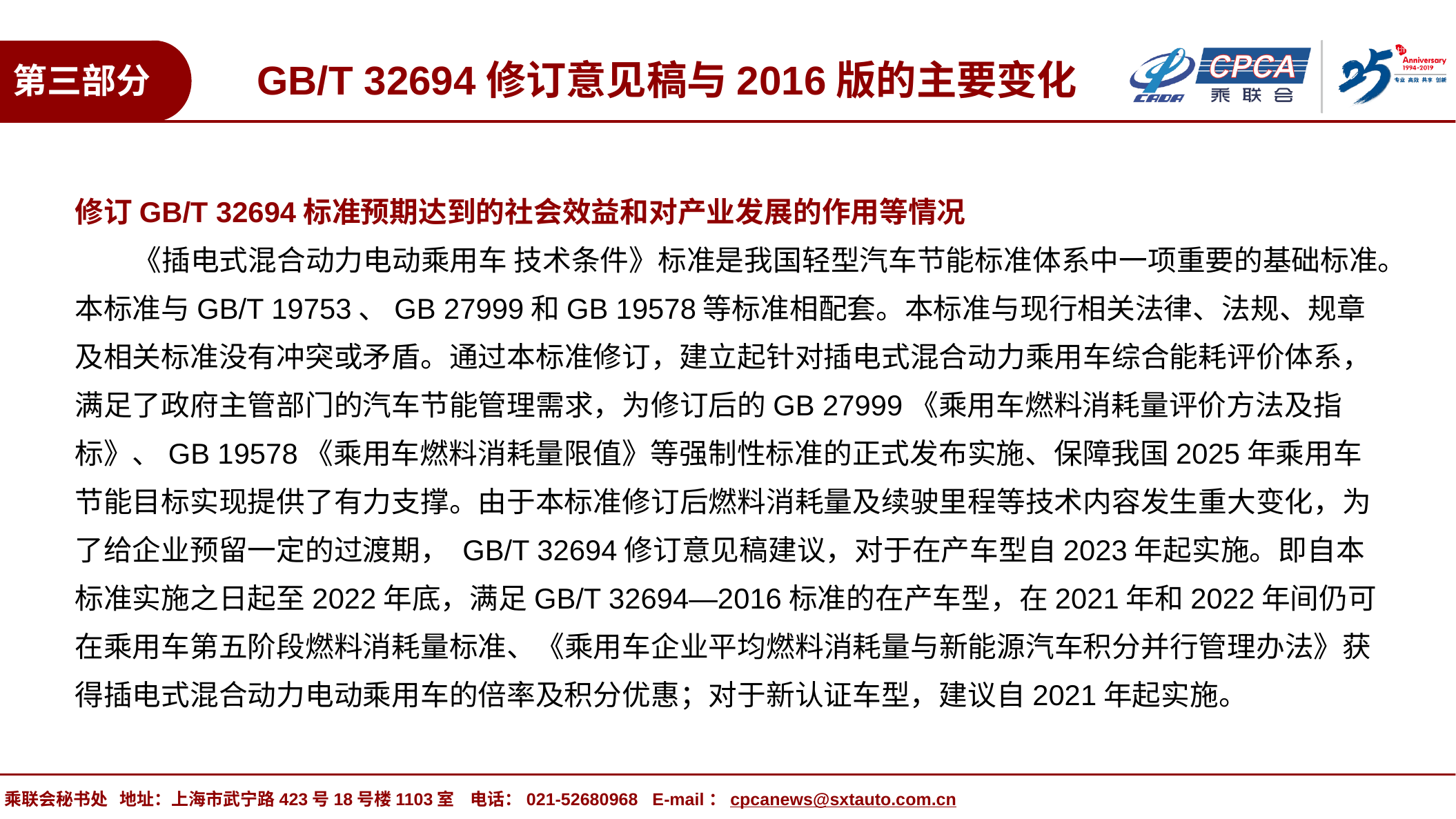

GB/T 32694修订意见稿与2016版的主要变化
第三部分
修订GB/T 32694标准预期达到的社会效益和对产业发展的作用等情况
        《插电式混合动力电动乘用车 技术条件》标准是我国轻型汽车节能标准体系中一项重要的基础标准。本标准与GB/T 19753、GB 27999和GB 19578等标准相配套。本标准与现行相关法律、法规、规章及相关标准没有冲突或矛盾。通过本标准修订，建立起针对插电式混合动力乘用车综合能耗评价体系，满足了政府主管部门的汽车节能管理需求，为修订后的GB 27999《乘用车燃料消耗量评价方法及指标》、GB 19578《乘用车燃料消耗量限值》等强制性标准的正式发布实施、保障我国2025年乘用车节能目标实现提供了有力支撑。由于本标准修订后燃料消耗量及续驶里程等技术内容发生重大变化，为了给企业预留一定的过渡期， GB/T 32694修订意见稿建议，对于在产车型自2023年起实施。即自本标准实施之日起至2022年底，满足GB/T 32694—2016标准的在产车型，在2021年和2022年间仍可在乘用车第五阶段燃料消耗量标准、《乘用车企业平均燃料消耗量与新能源汽车积分并行管理办法》获得插电式混合动力电动乘用车的倍率及积分优惠；对于新认证车型，建议自2021年起实施。